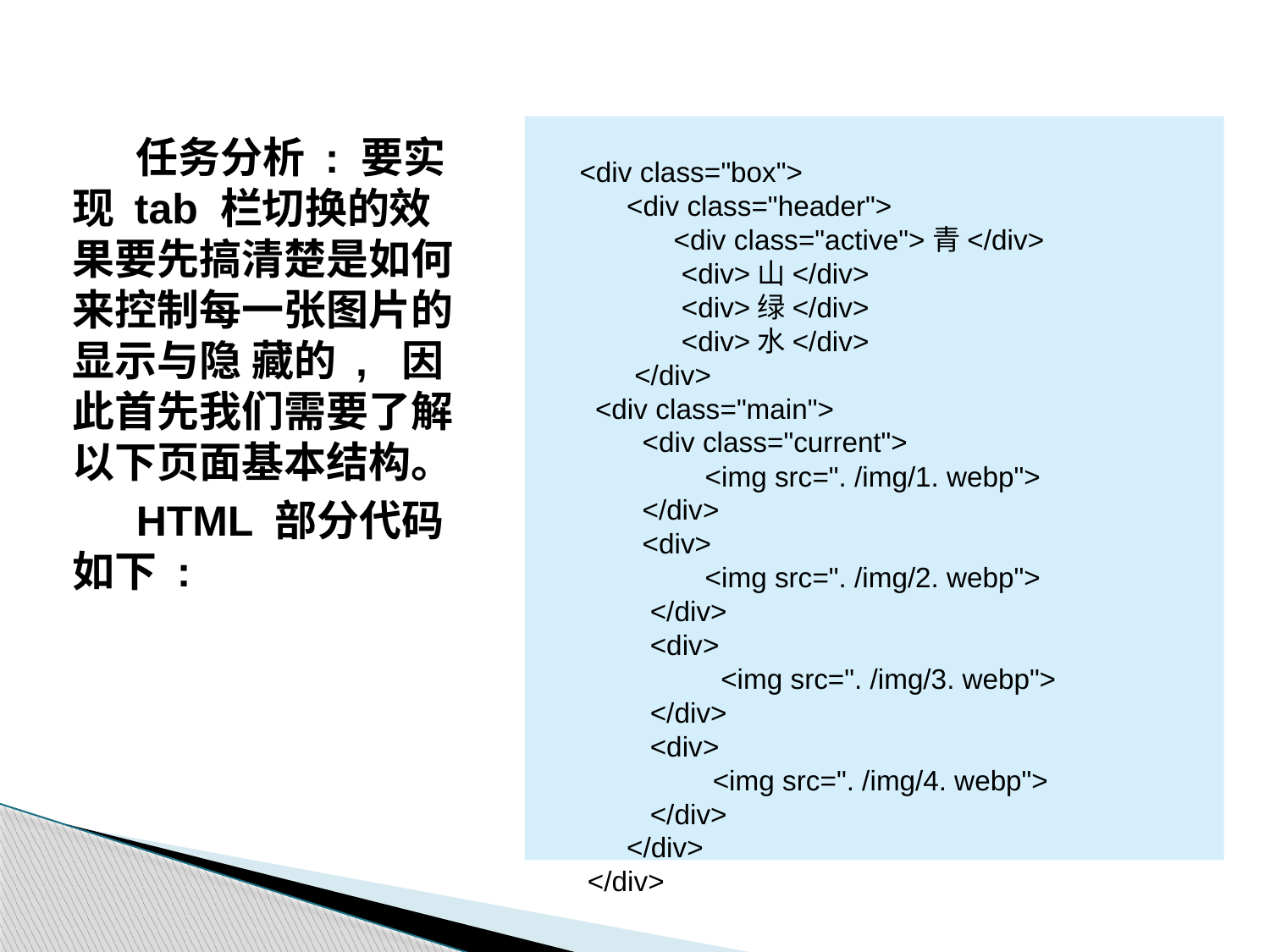

<div class="box">
             <div class="header">
                   <div class="active">青</div>
                    <div>山</div>
                    <div>绿</div>
                    <div>水</div>
              </div>
         <div class="main">
               <div class="current">
                       <img src=". /img/1. webp">
               </div>
               <div>
                       <img src=". /img/2. webp">
                </div>
                <div>
                         <img src=". /img/3. webp">
                </div>
                <div>
                        <img src=". /img/4. webp">
                </div>
             </div>
        </div>
任务分析 : 要实现 tab 栏切换的效果要先搞清楚是如何来控制每一张图片的显示与隐 藏的 ,  因此首先我们需要了解以下页面基本结构。
HTML 部分代码如下 :